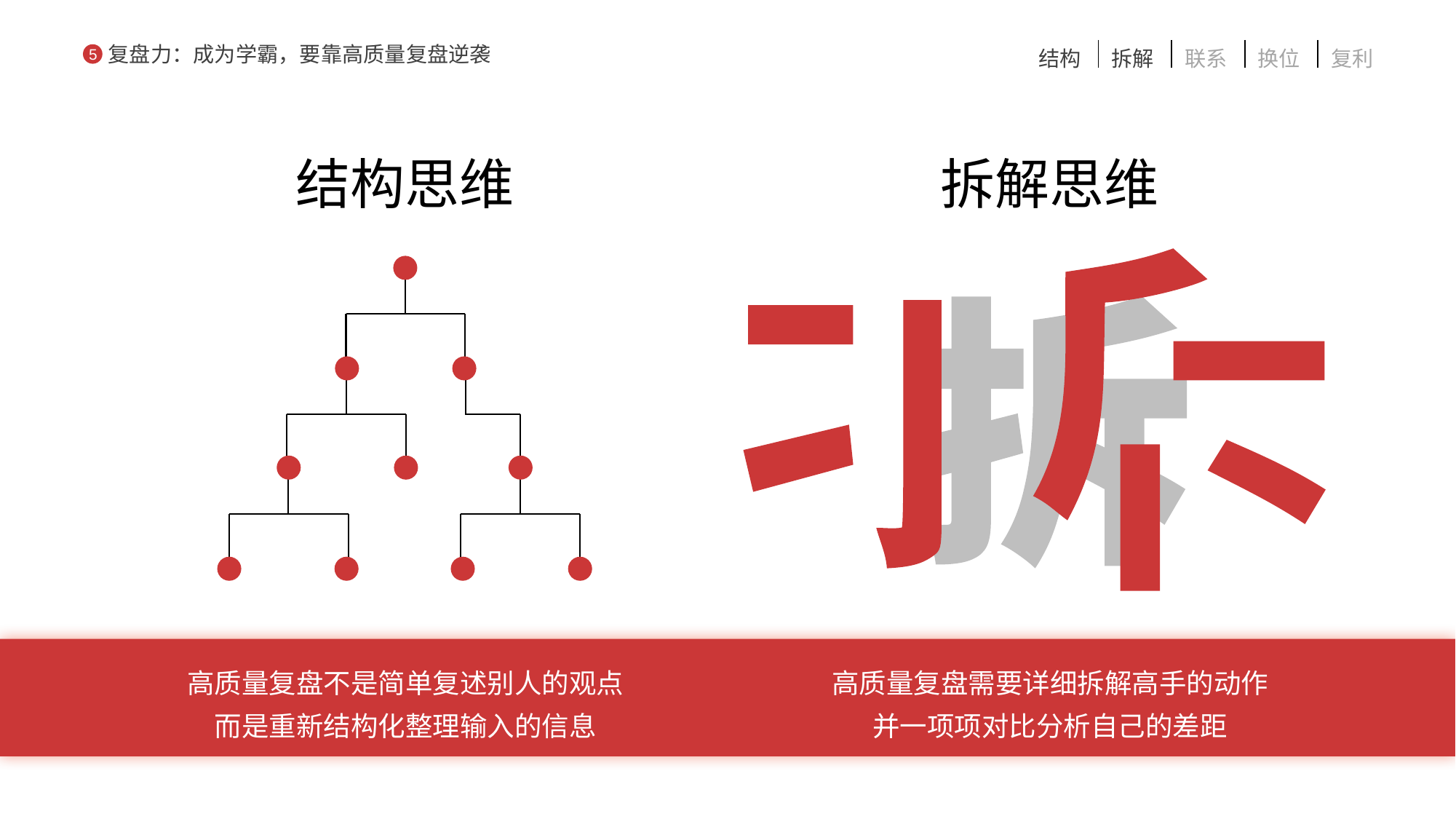

| 结构 | 拆解 | 联系 | 换位 | 复利 |
| --- | --- | --- | --- | --- |
复盘力：成为学霸，要靠高质量复盘逆袭
5
结构思维
拆解思维

高质量复盘不是简单复述别人的观点
而是重新结构化整理输入的信息
高质量复盘需要详细拆解高手的动作
并一项项对比分析自己的差距